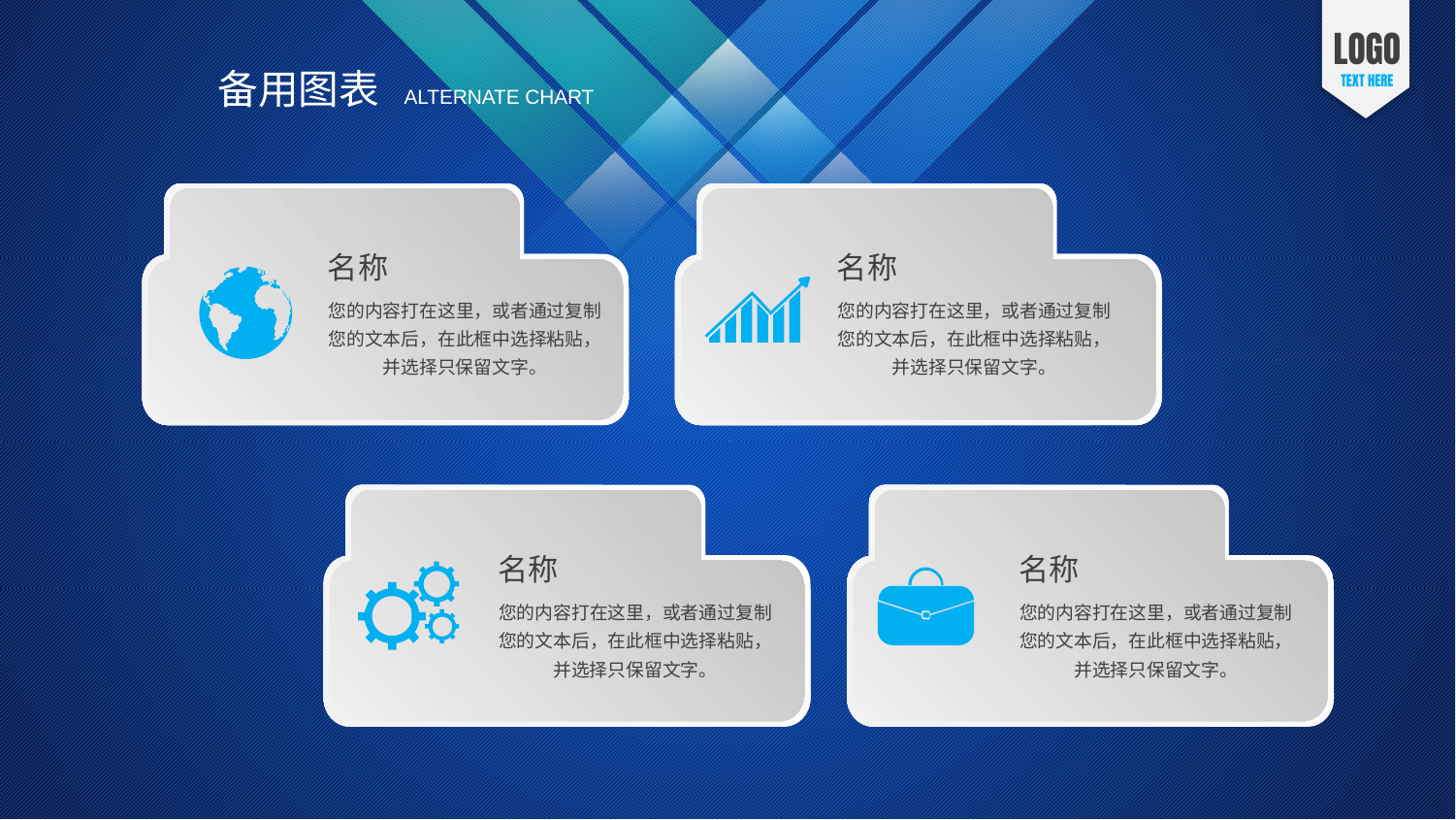

LOGO
TEXT HERE
备用图表
ALTERNATE CHART

名称
名称

您的内容打在这里，或者通过复制您的文本后，在此框中选择粘贴，并选择只保留文字。
您的内容打在这里，或者通过复制您的文本后，在此框中选择粘贴，并选择只保留文字。

名称
名称

您的内容打在这里，或者通过复制您的文本后，在此框中选择粘贴，并选择只保留文字。
您的内容打在这里，或者通过复制您的文本后，在此框中选择粘贴，并选择只保留文字。